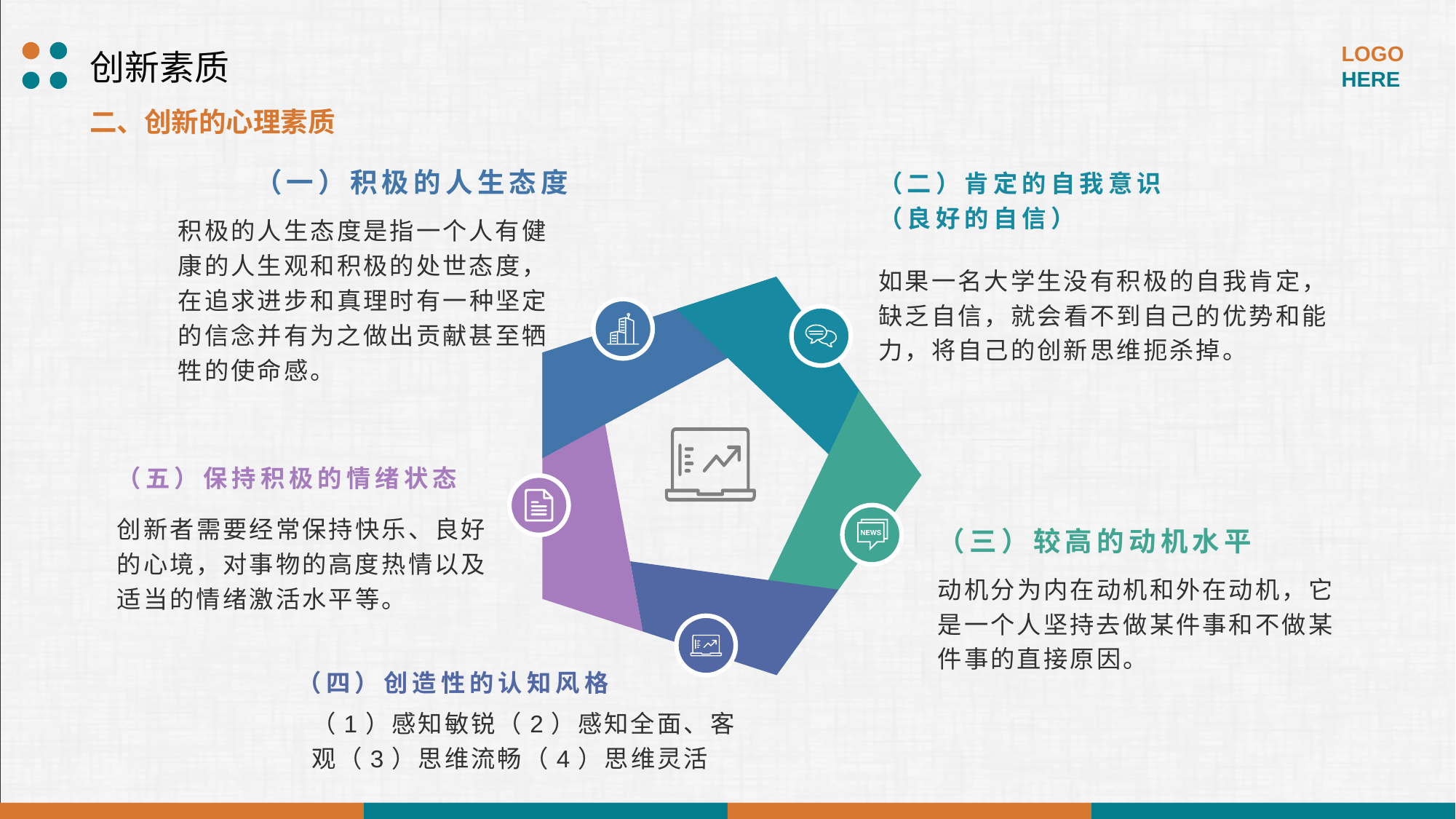

创新素质
二、创新的心理素质
（一）积极的人生态度
（二）肯定的自我意识（良好的自信）
积极的人生态度是指一个人有健康的人生观和积极的处世态度，在追求进步和真理时有一种坚定的信念并有为之做出贡献甚至牺牲的使命感。
如果一名大学生没有积极的自我肯定，缺乏自信，就会看不到自己的优势和能力，将自己的创新思维扼杀掉。

（五）保持积极的情绪状态

创新者需要经常保持快乐、良好的心境，对事物的高度热情以及适当的情绪激活水平等。

（三）较高的动机水平

动机分为内在动机和外在动机，它是一个人坚持去做某件事和不做某件事的直接原因。

（四）创造性的认知风格
（1）感知敏锐（2）感知全面、客观（3）思维流畅（4）思维灵活